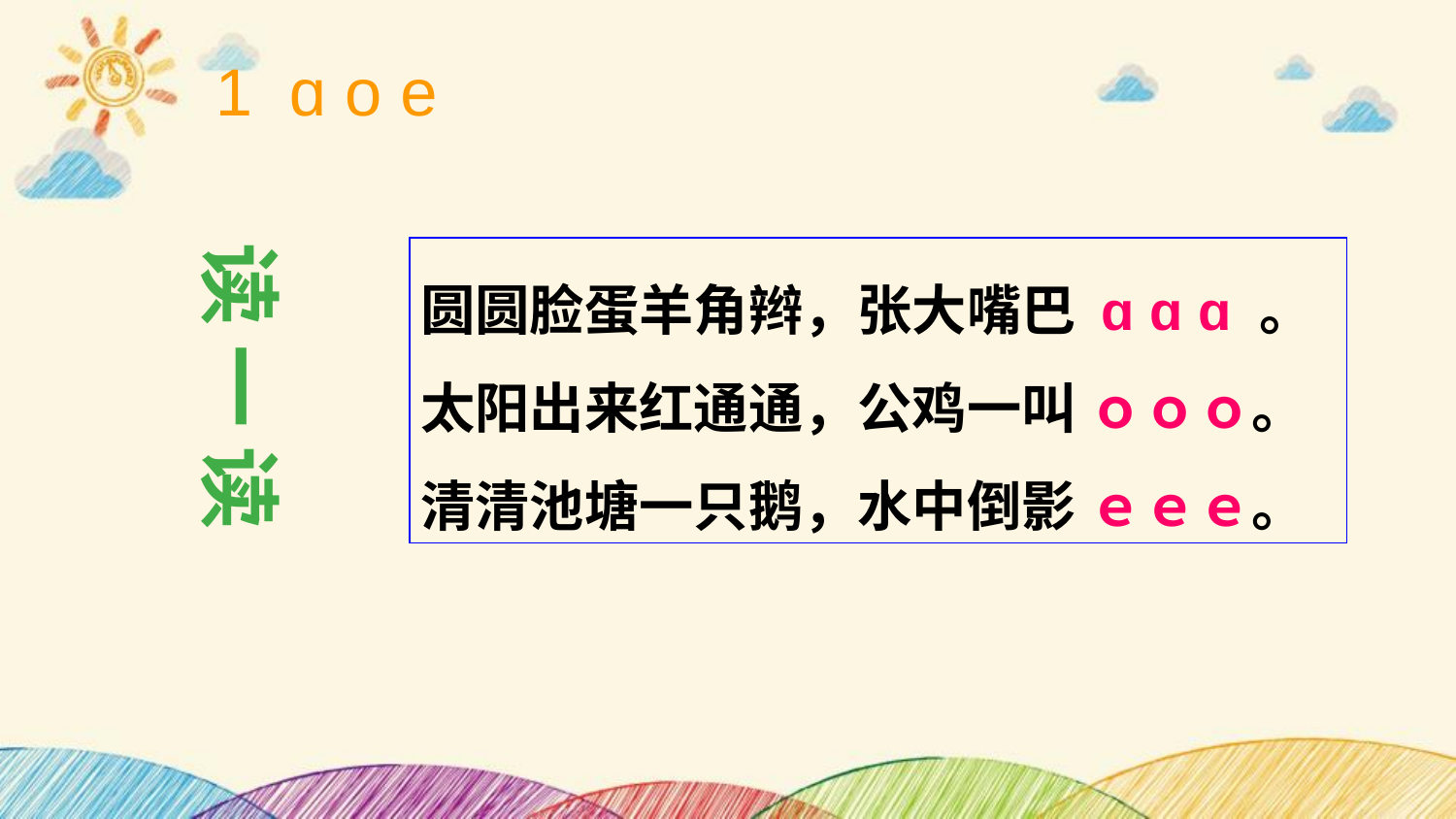

1  ɑ o e
圆圆脸蛋羊角辫，张大嘴巴 ɑ ɑ ɑ 。
太阳出来红通通，公鸡一叫 ｏｏｏ。
清清池塘一只鹅，水中倒影 ｅｅｅ。
读 一 读